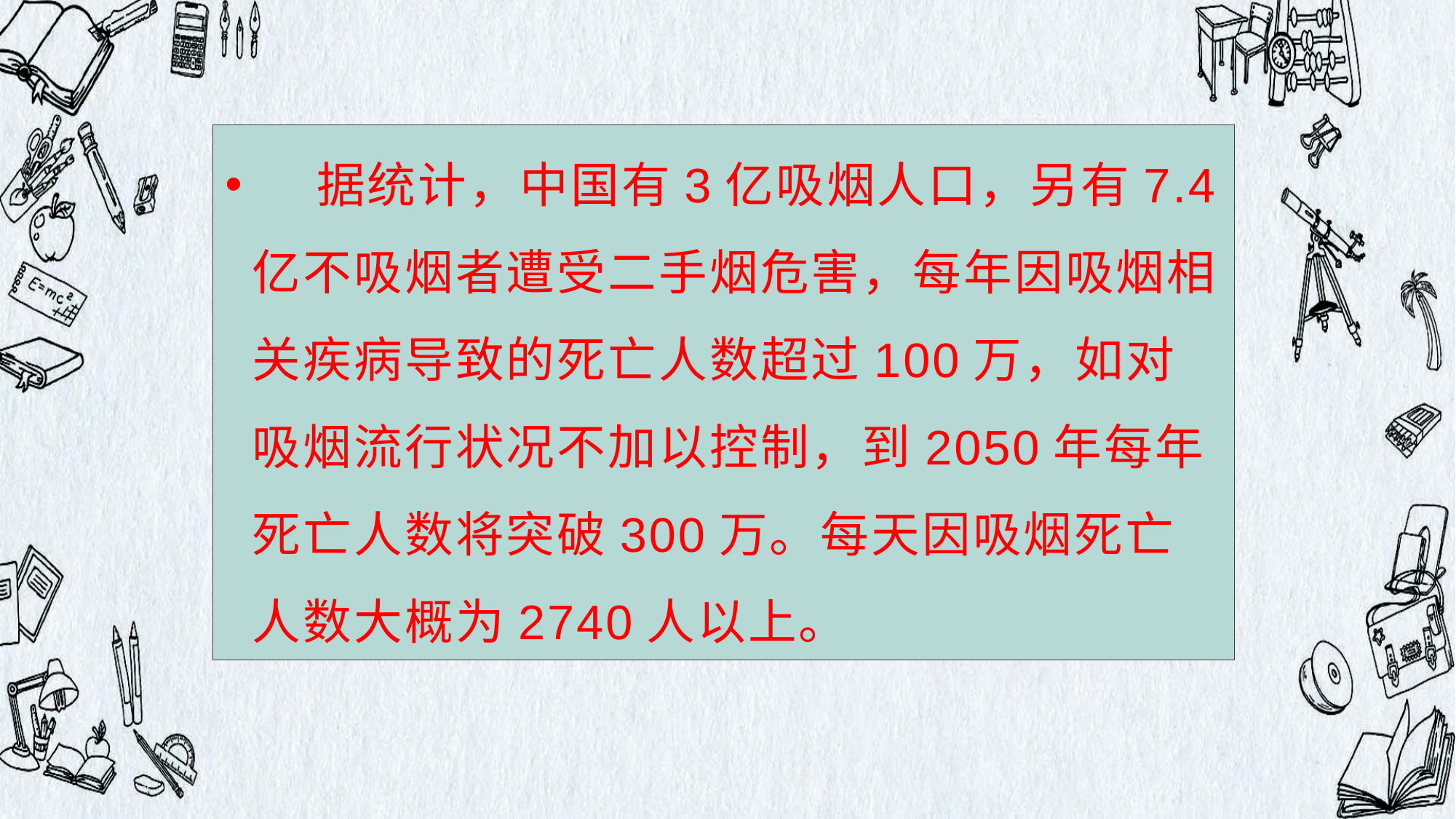

据统计，中国有3亿吸烟人口，另有7.4亿不吸烟者遭受二手烟危害，每年因吸烟相关疾病导致的死亡人数超过100万，如对吸烟流行状况不加以控制，到2050年每年死亡人数将突破300万。每天因吸烟死亡人数大概为2740人以上。